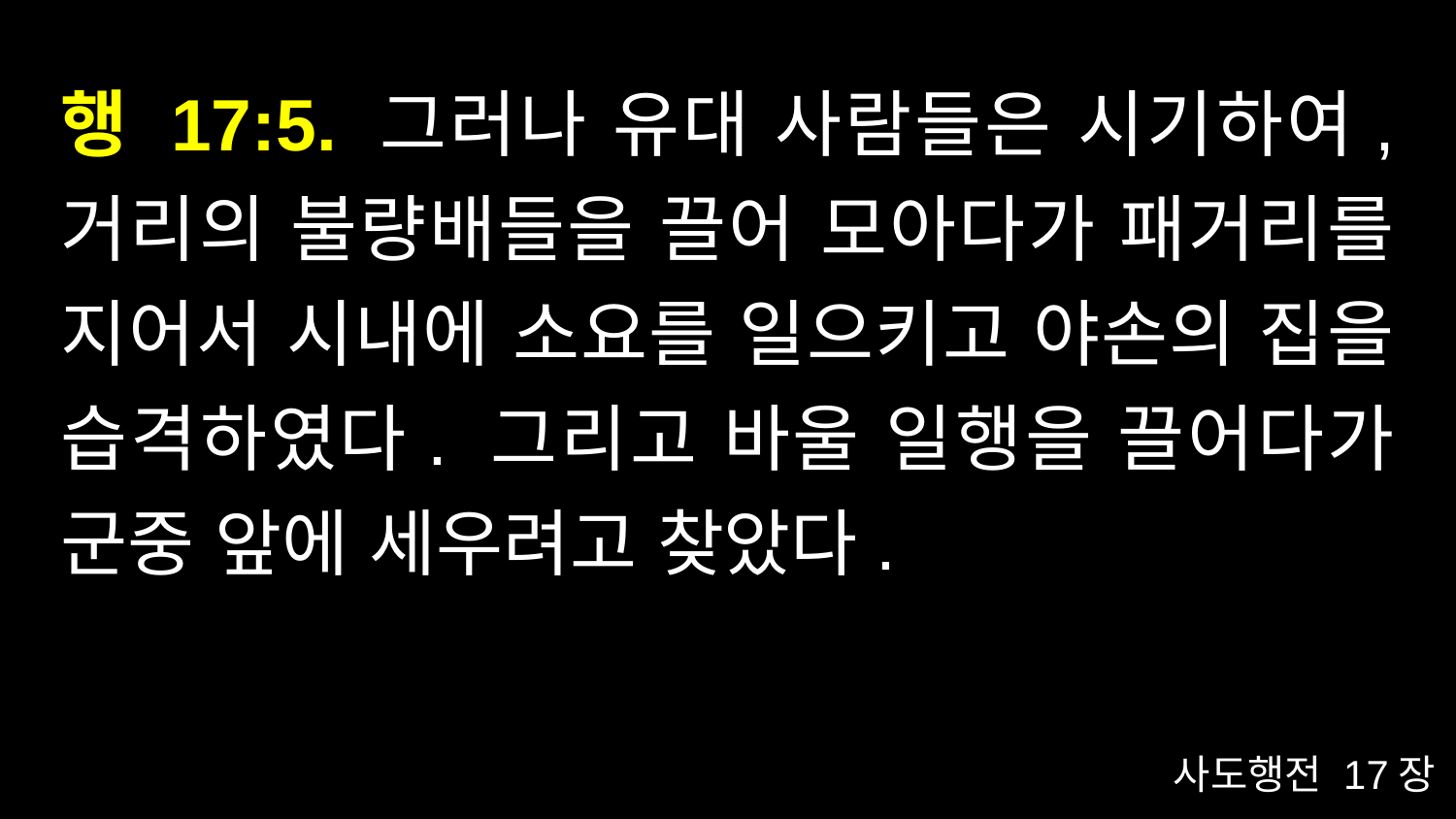

# 행 17:5. 그러나 유대 사람들은 시기하여, 거리의 불량배들을 끌어 모아다가 패거리를 지어서 시내에 소요를 일으키고 야손의 집을 습격하였다. 그리고 바울 일행을 끌어다가 군중 앞에 세우려고 찾았다.
사도행전 17장